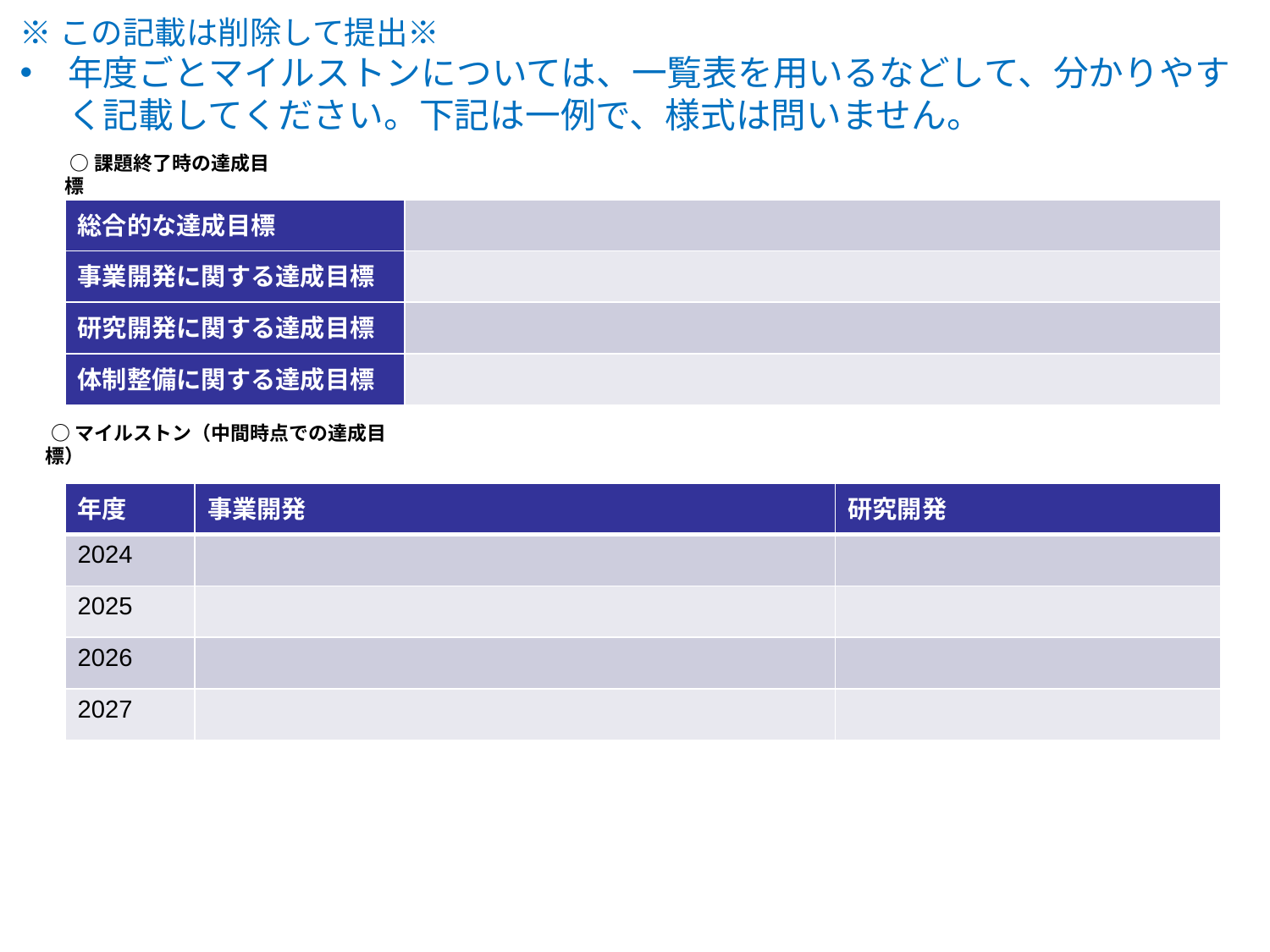

※この記載は削除して提出※
年度ごとマイルストンについては、一覧表を用いるなどして、分かりやすく記載してください。下記は一例で、様式は問いません。
○課題終了時の達成目標
| 総合的な達成目標 |  |
| --- | --- |
| 事業開発に関する達成目標 |  |
| 研究開発に関する達成目標 |  |
| 体制整備に関する達成目標 |  |
○マイルストン（中間時点での達成目標）
| 年度 | 事業開発 | 研究開発 |
| --- | --- | --- |
| 2024 |  |  |
| 2025 |  |  |
| 2026 |  |  |
| 2027 |  |  |